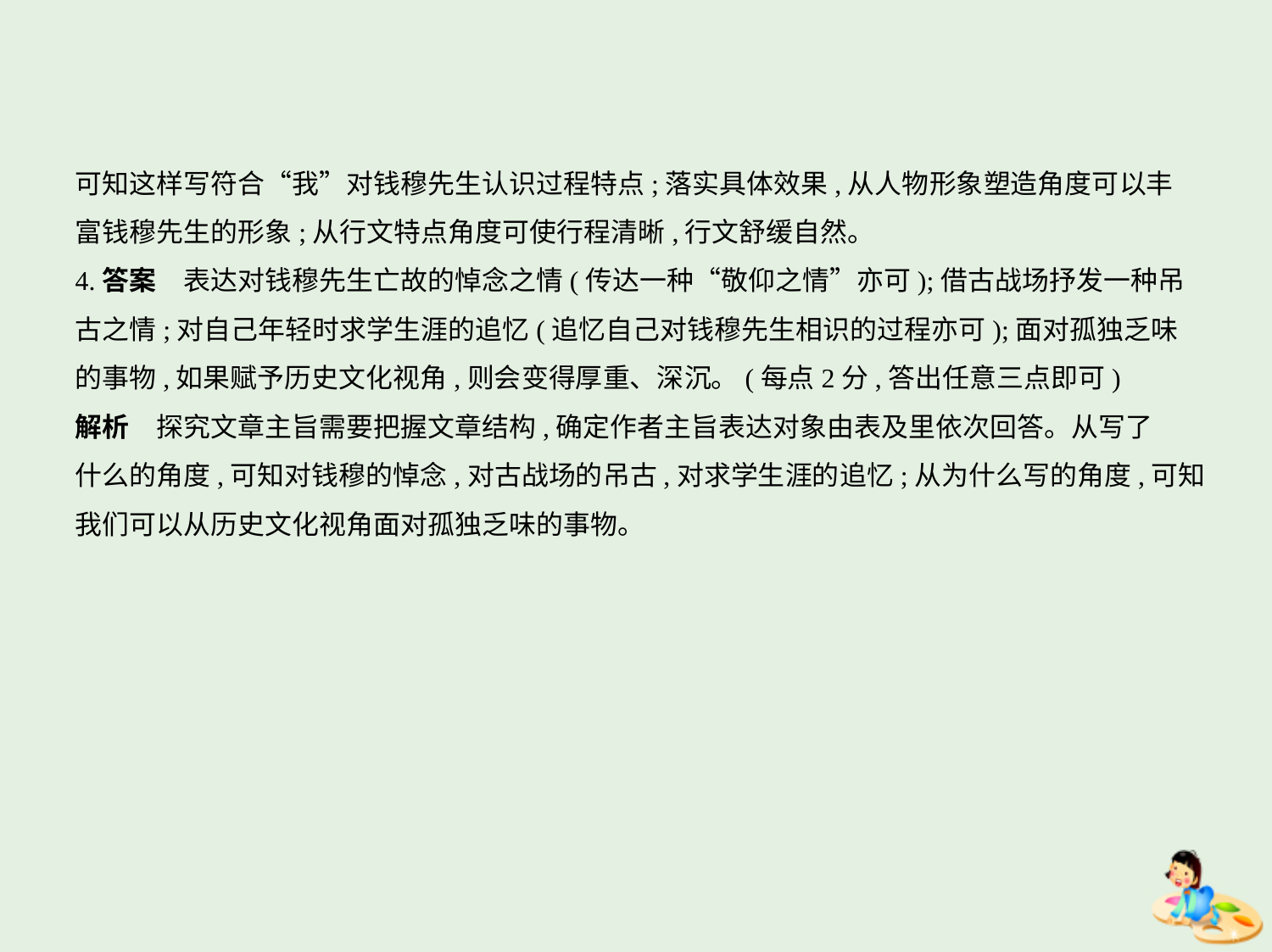

可知这样写符合“我”对钱穆先生认识过程特点;落实具体效果,从人物形象塑造角度可以丰
富钱穆先生的形象;从行文特点角度可使行程清晰,行文舒缓自然。
4.答案　表达对钱穆先生亡故的悼念之情(传达一种“敬仰之情”亦可);借古战场抒发一种吊
古之情;对自己年轻时求学生涯的追忆(追忆自己对钱穆先生相识的过程亦可);面对孤独乏味
的事物,如果赋予历史文化视角,则会变得厚重、深沉。(每点2分,答出任意三点即可)
解析　探究文章主旨需要把握文章结构,确定作者主旨表达对象由表及里依次回答。从写了
什么的角度,可知对钱穆的悼念,对古战场的吊古,对求学生涯的追忆;从为什么写的角度,可知
我们可以从历史文化视角面对孤独乏味的事物。